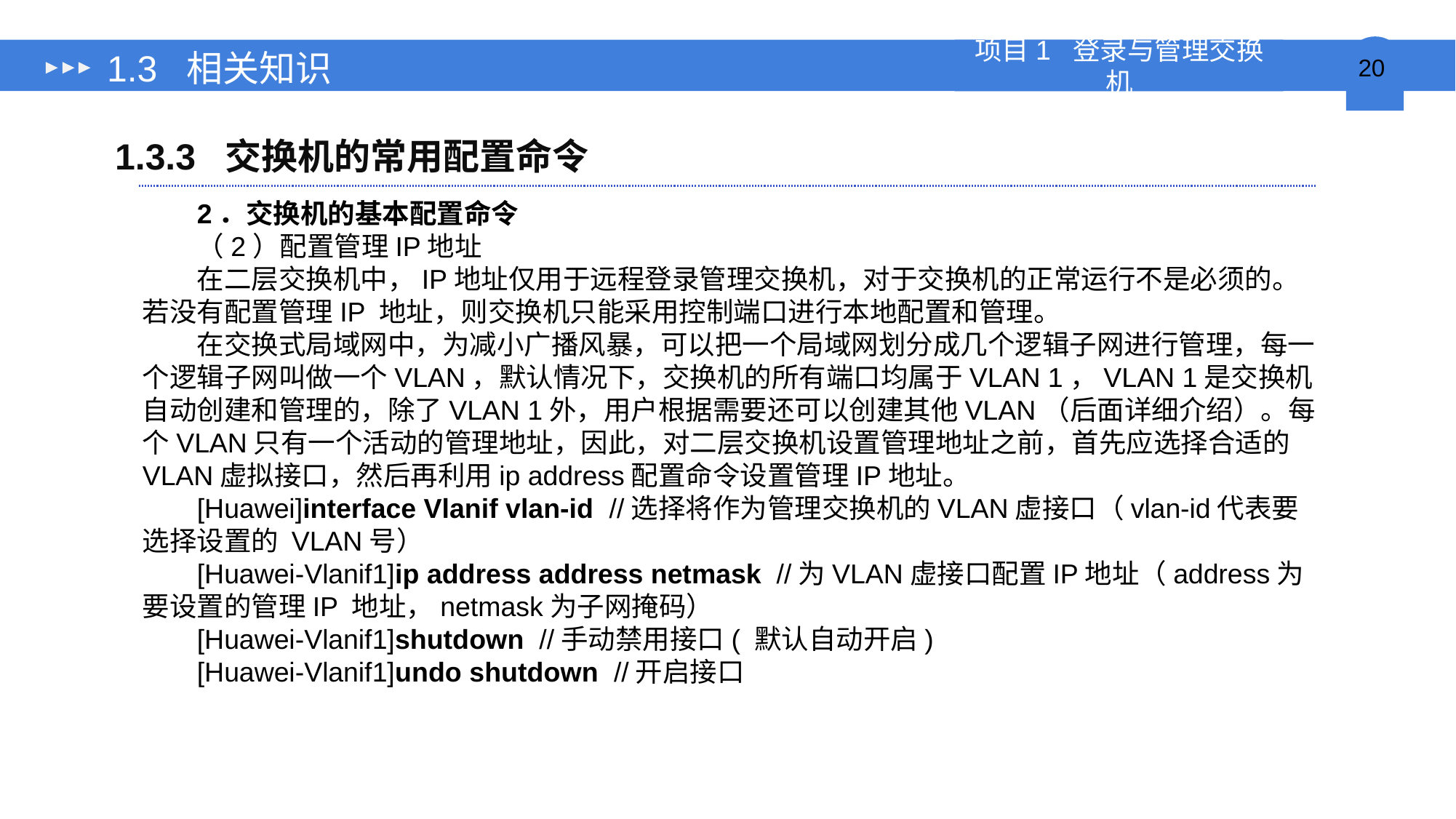

# 1.3  相关知识
1.3.3  交换机的常用配置命令

2．交换机的基本配置命令
（2）配置管理IP地址
在二层交换机中，IP地址仅用于远程登录管理交换机，对于交换机的正常运行不是必须的。若没有配置管理IP 地址，则交换机只能采用控制端口进行本地配置和管理。
在交换式局域网中，为减小广播风暴，可以把一个局域网划分成几个逻辑子网进行管理，每一个逻辑子网叫做一个VLAN，默认情况下，交换机的所有端口均属于VLAN 1，VLAN 1是交换机自动创建和管理的，除了VLAN 1外，用户根据需要还可以创建其他VLAN（后面详细介绍）。每个VLAN只有一个活动的管理地址，因此，对二层交换机设置管理地址之前，首先应选择合适的VLAN虚拟接口，然后再利用ip address配置命令设置管理IP地址。
[Huawei]interface Vlanif vlan-id  //选择将作为管理交换机的VLAN虚接口（vlan-id代表要选择设置的 VLAN号）
[Huawei-Vlanif1]ip address address netmask  //为VLAN虚接口配置IP地址（address为要设置的管理IP 地址，netmask为子网掩码）
[Huawei-Vlanif1]shutdown  //手动禁用接口( 默认自动开启)
[Huawei-Vlanif1]undo shutdown  //开启接口